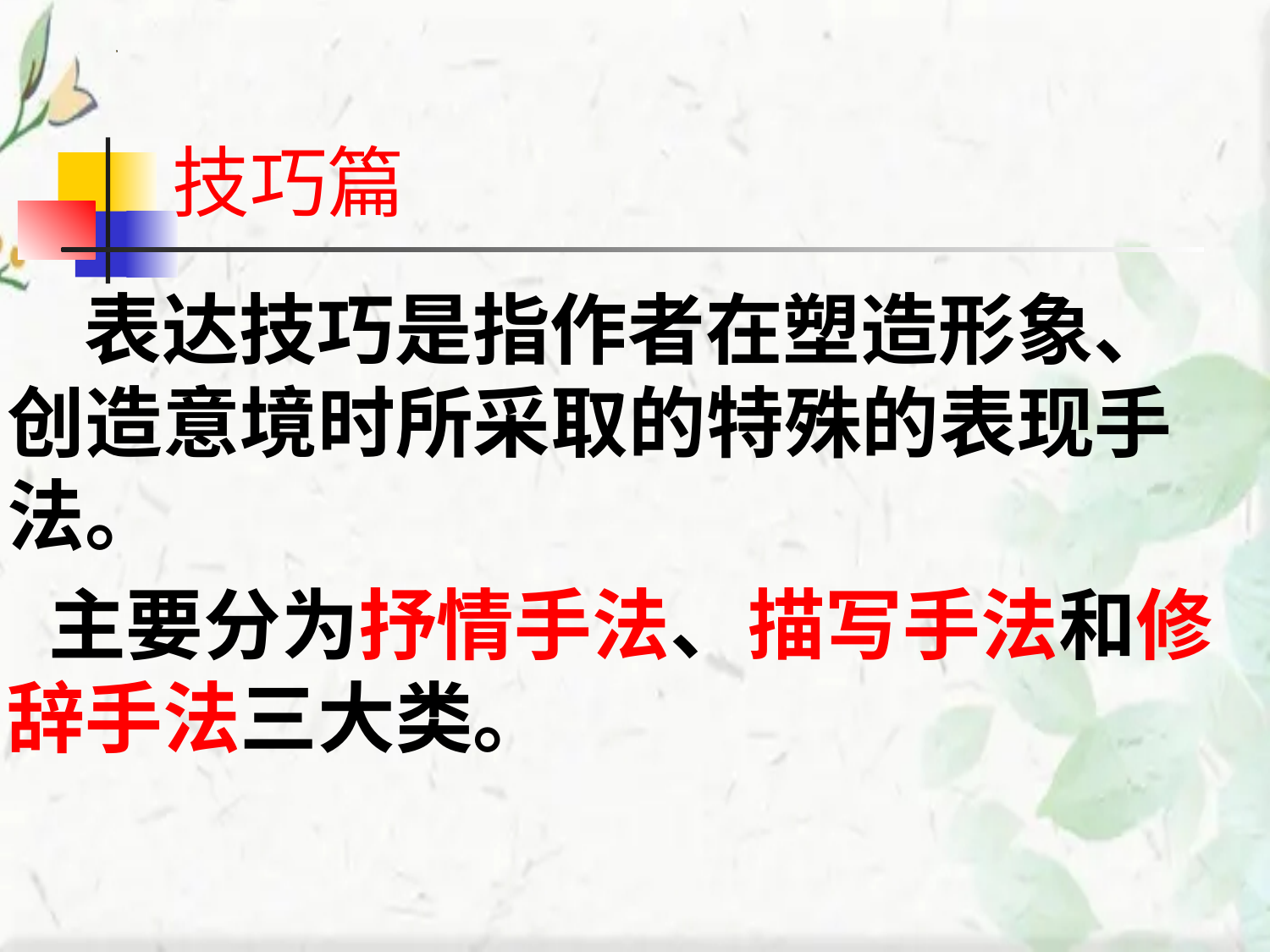

# 技巧篇
            表达技巧是指作者在塑造形象、创造意境时所采取的特殊的表现手法。
    主要分为抒情手法、描写手法和修辞手法三大类。